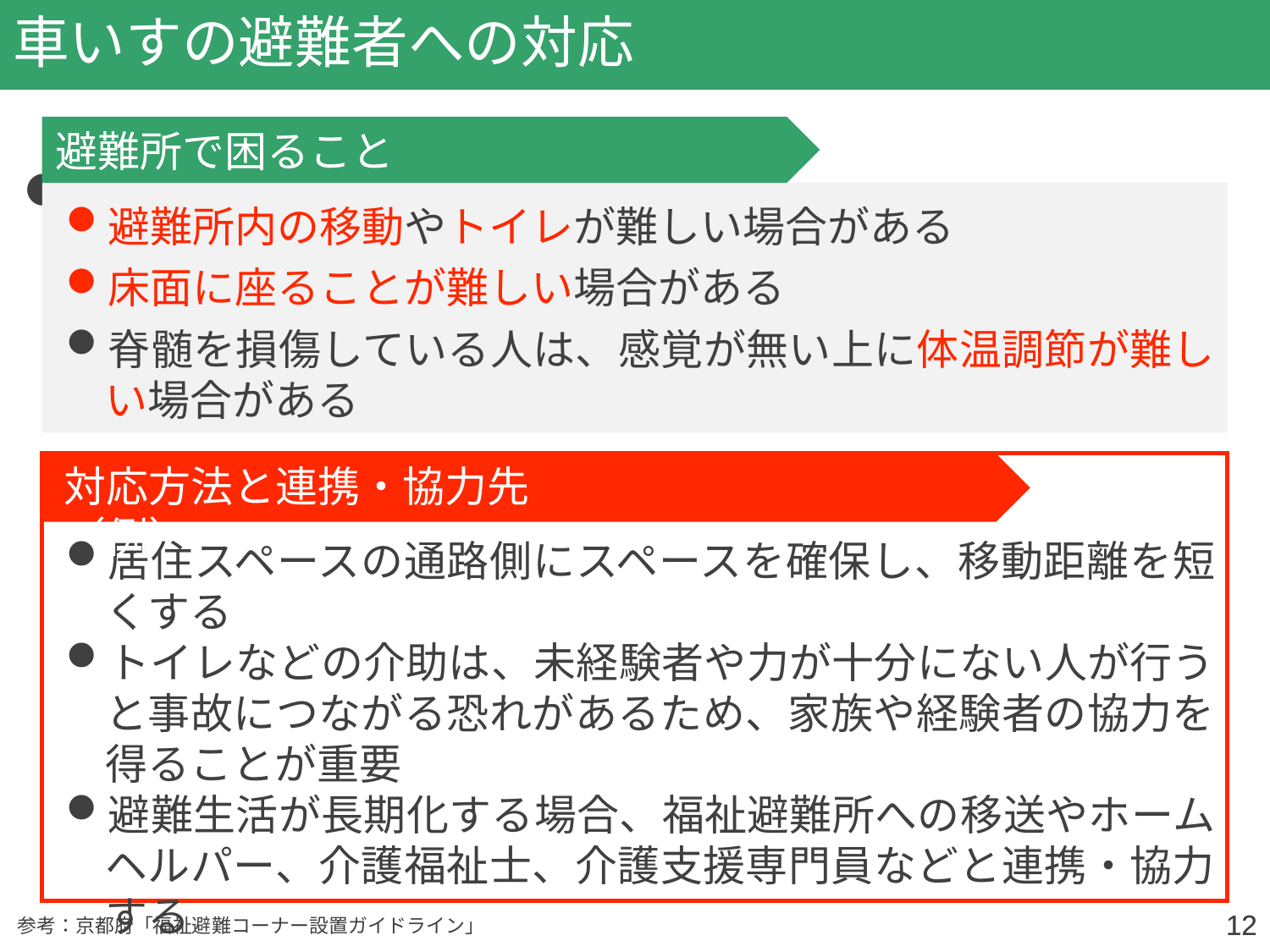

# 車いすの避難者への対応

避難所で困ること

避難所内の移動やトイレが難しい場合がある
床面に座ることが難しい場合がある
脊髄を損傷している人は、感覚が無い上に体温調節が難しい場合がある
●高齢者、障がい者、難病患者、乳幼児、
　 妊産婦、外国人など

対応方法と連携・協力先（例）

居住スペースの通路側にスペースを確保し、移動距離を短くする
トイレなどの介助は、未経験者や力が十分にない人が行うと事故につながる恐れがあるため、家族や経験者の協力を得ることが重要
避難生活が長期化する場合、福祉避難所への移送やホームヘルパー、介護福祉士、介護支援専門員などと連携・協力する
12
12
参考：京都府「福祉避難コーナー設置ガイドライン」